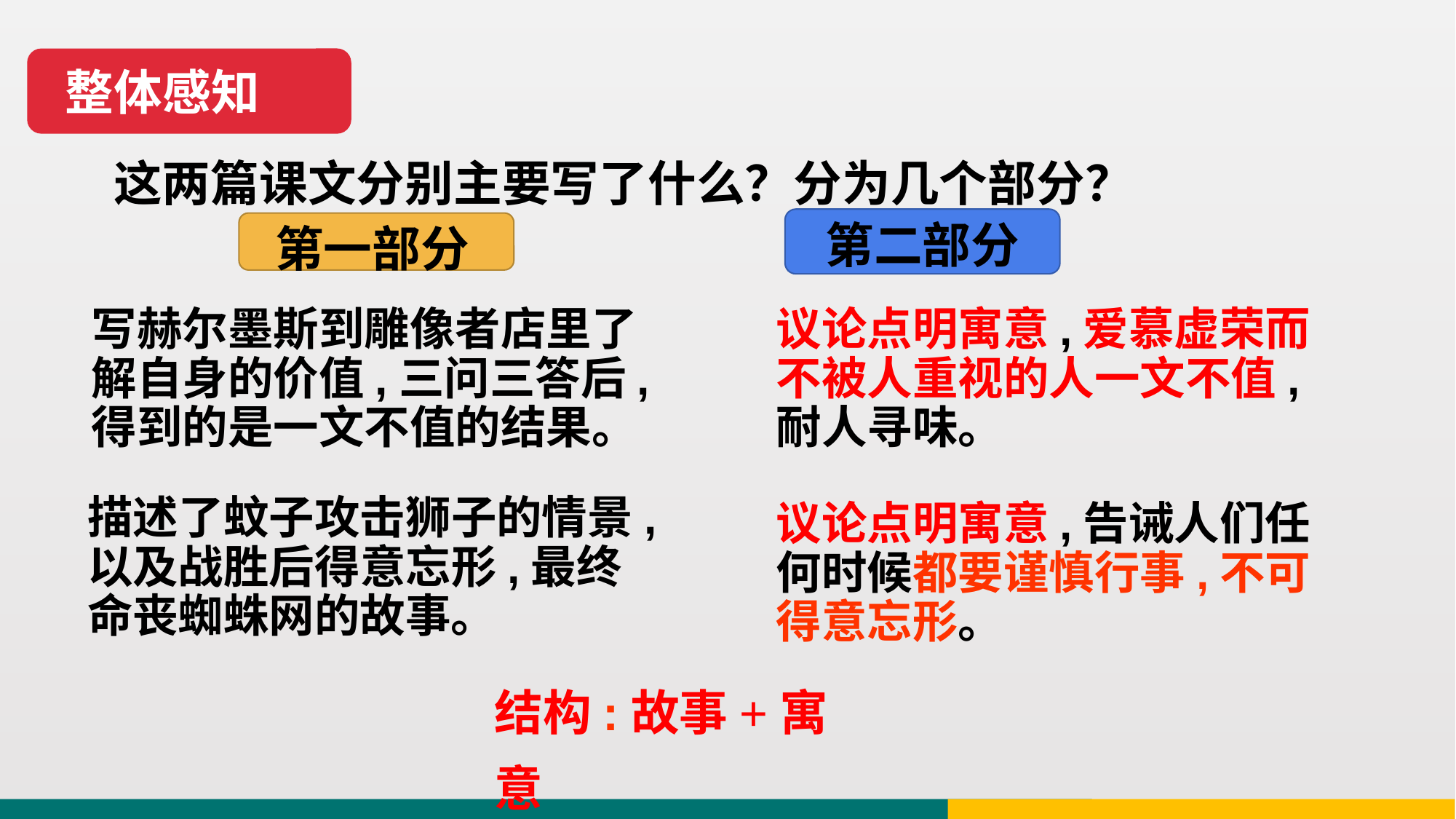

整体感知
这两篇课文分别主要写了什么？分为几个部分？

第二部分

第一部分
写赫尔墨斯到雕像者店里了解自身的价值,三问三答后,得到的是一文不值的结果。
议论点明寓意,爱慕虚荣而不被人重视的人一文不值,耐人寻味。
描述了蚊子攻击狮子的情景,以及战胜后得意忘形,最终命丧蜘蛛网的故事。
议论点明寓意,告诫人们任何时候都要谨慎行事,不可得意忘形。
结构:故事+寓意